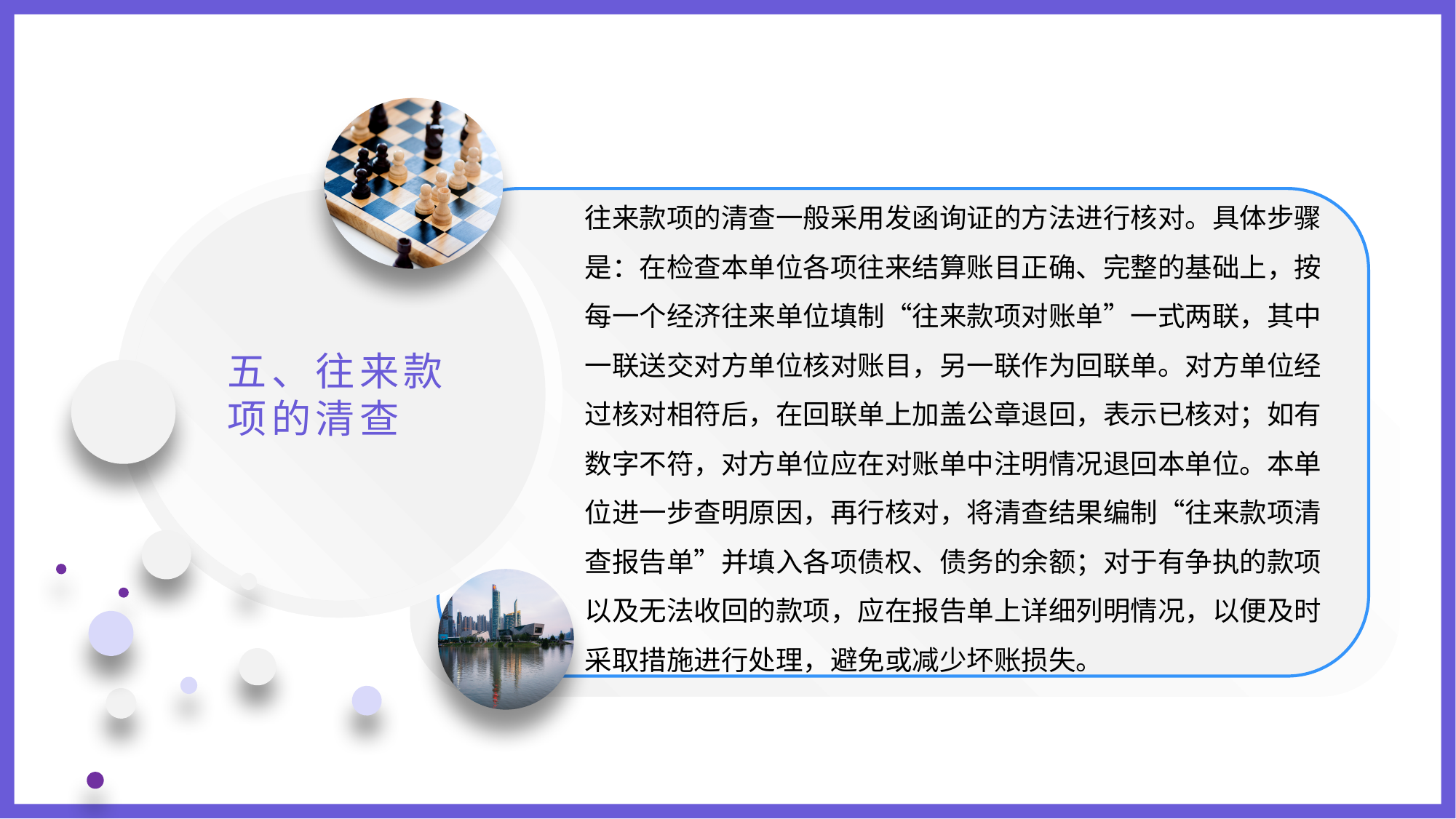

往来款项的清查一般采用发函询证的方法进行核对。具体步骤是：在检查本单位各项往来结算账目正确、完整的基础上，按每一个经济往来单位填制“往来款项对账单”一式两联，其中一联送交对方单位核对账目，另一联作为回联单。对方单位经过核对相符后，在回联单上加盖公章退回，表示已核对；如有数字不符，对方单位应在对账单中注明情况退回本单位。本单位进一步查明原因，再行核对，将清查结果编制“往来款项清查报告单”并填入各项债权、债务的余额；对于有争执的款项以及无法收回的款项，应在报告单上详细列明情况，以便及时采取措施进行处理，避免或减少坏账损失。

五、往来款项的清查